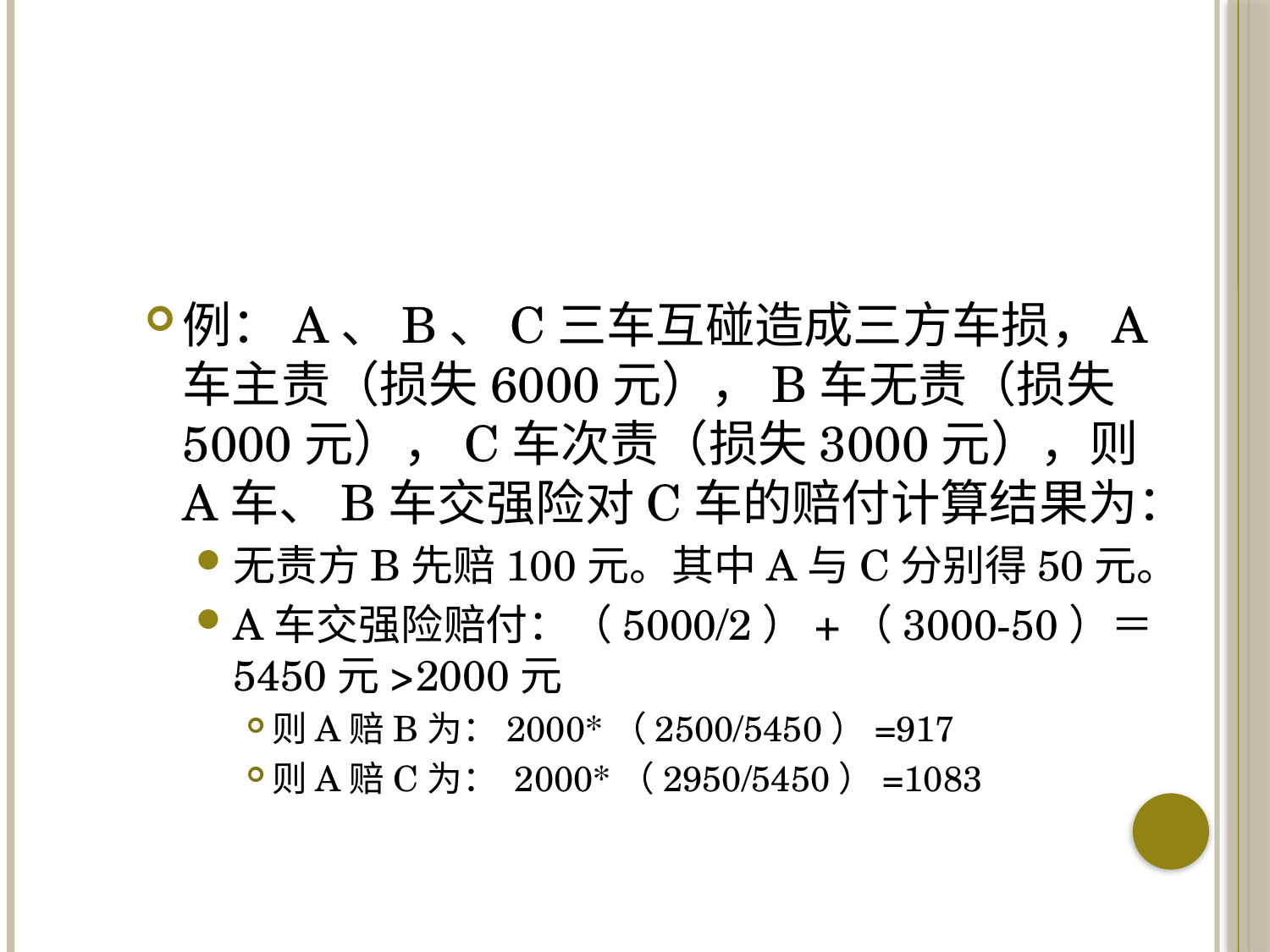

例：A、B、C三车互碰造成三方车损，A车主责（损失6000元），B车无责（损失5000元），C车次责（损失3000元），则A车、B车交强险对C车的赔付计算结果为：
无责方B先赔100元。其中A与C分别得50元。
A车交强险赔付：（5000/2）+（3000-50）＝5450元>2000元
则A赔B为：2000*（2500/5450）=917
则A赔C为： 2000*（2950/5450）=1083